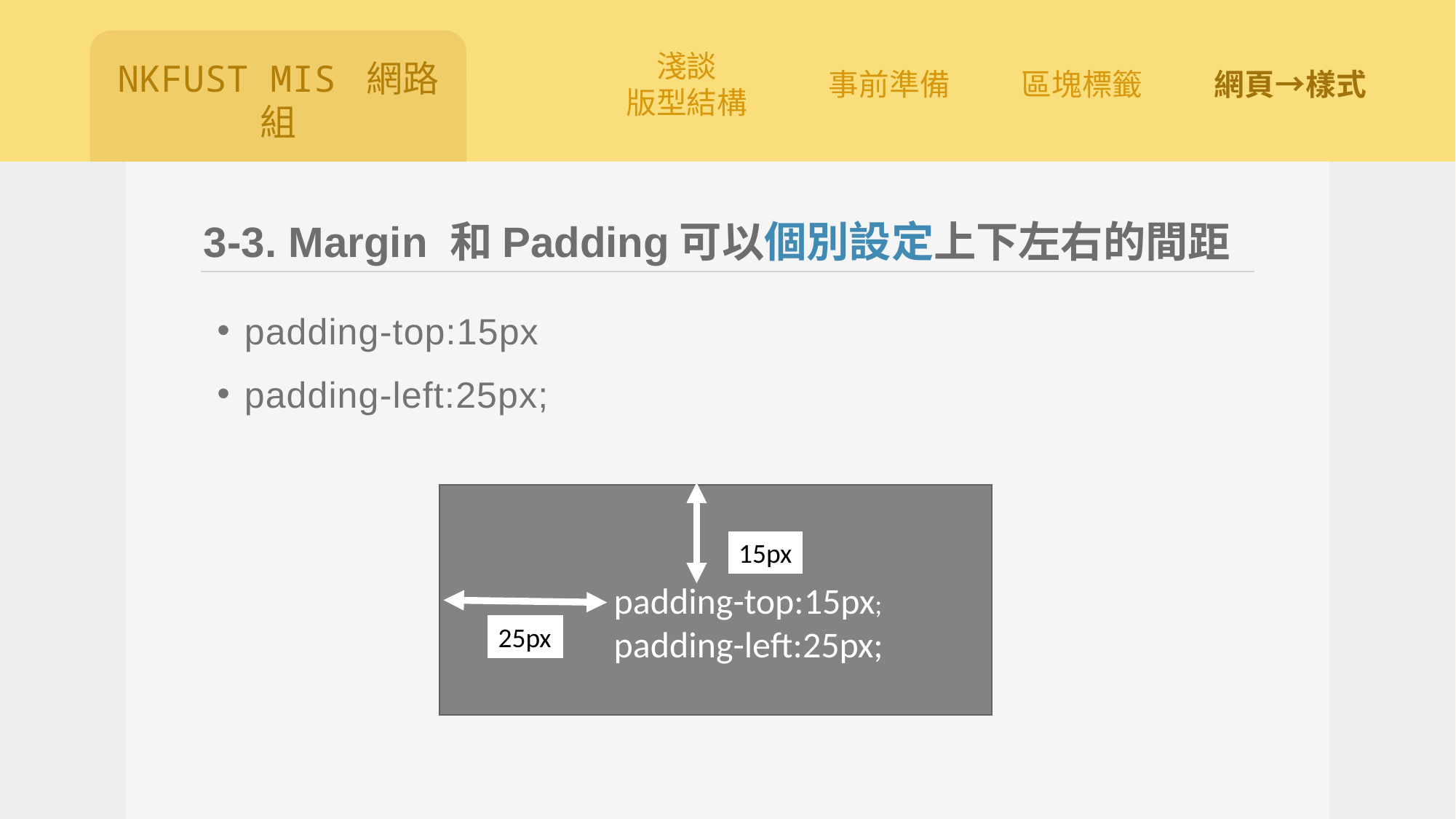

# 3-3. Margin 和Padding可以個別設定上下左右的間距
padding-top:15px
padding-left:25px;

                    padding-top:15px;
                    padding-left:25px;
15px
25px